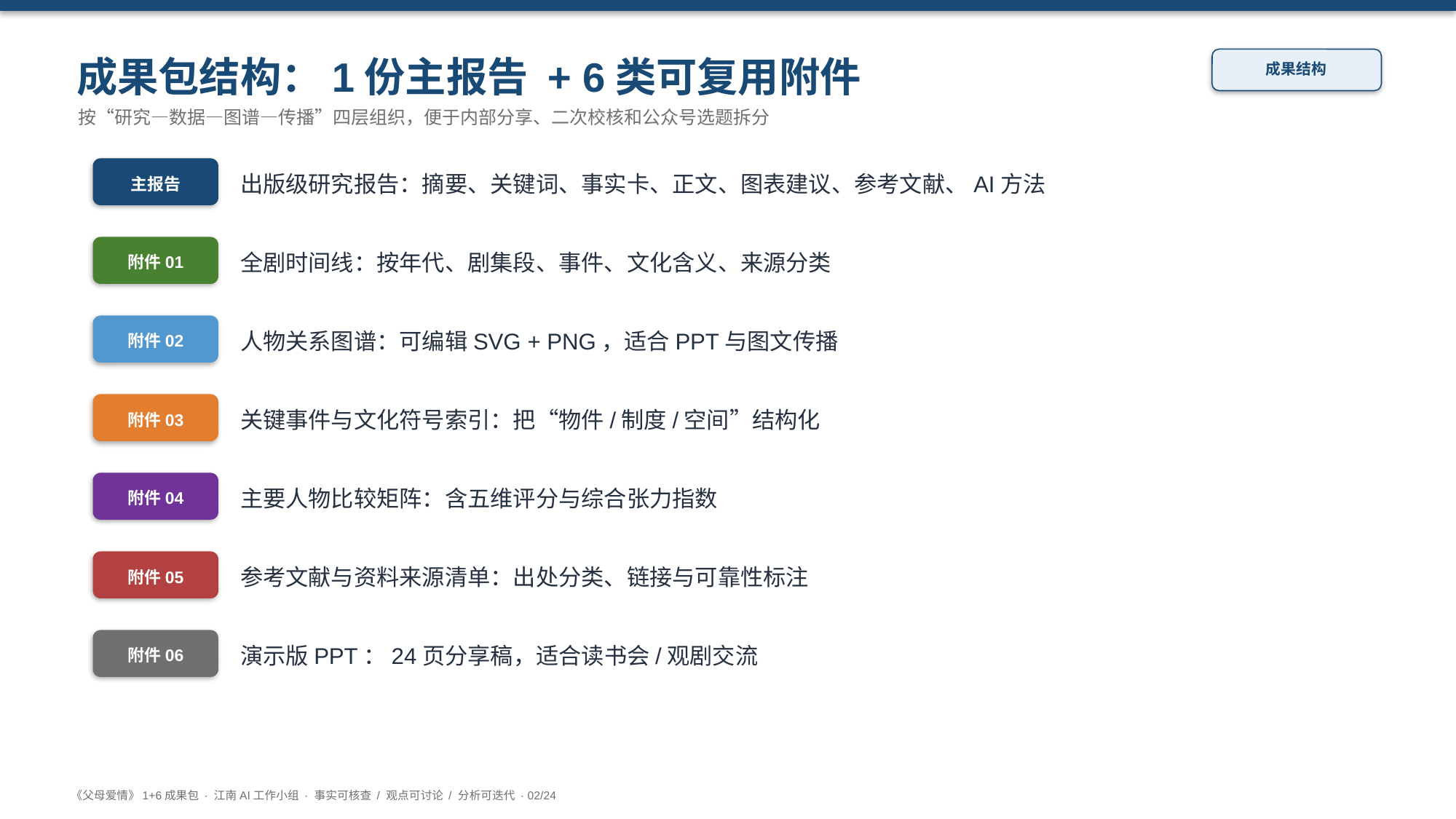

成果包结构：1份主报告 + 6类可复用附件

成果结构
按“研究—数据—图谱—传播”四层组织，便于内部分享、二次校核和公众号选题拆分

出版级研究报告：摘要、关键词、事实卡、正文、图表建议、参考文献、AI方法
主报告

全剧时间线：按年代、剧集段、事件、文化含义、来源分类
附件01

人物关系图谱：可编辑SVG + PNG，适合PPT与图文传播
附件02

关键事件与文化符号索引：把“物件/制度/空间”结构化
附件03

主要人物比较矩阵：含五维评分与综合张力指数
附件04

参考文献与资料来源清单：出处分类、链接与可靠性标注
附件05

演示版PPT：24页分享稿，适合读书会/观剧交流
附件06
《父母爱情》1+6成果包 · 江南AI工作小组 · 事实可核查 / 观点可讨论 / 分析可迭代 · 02/24